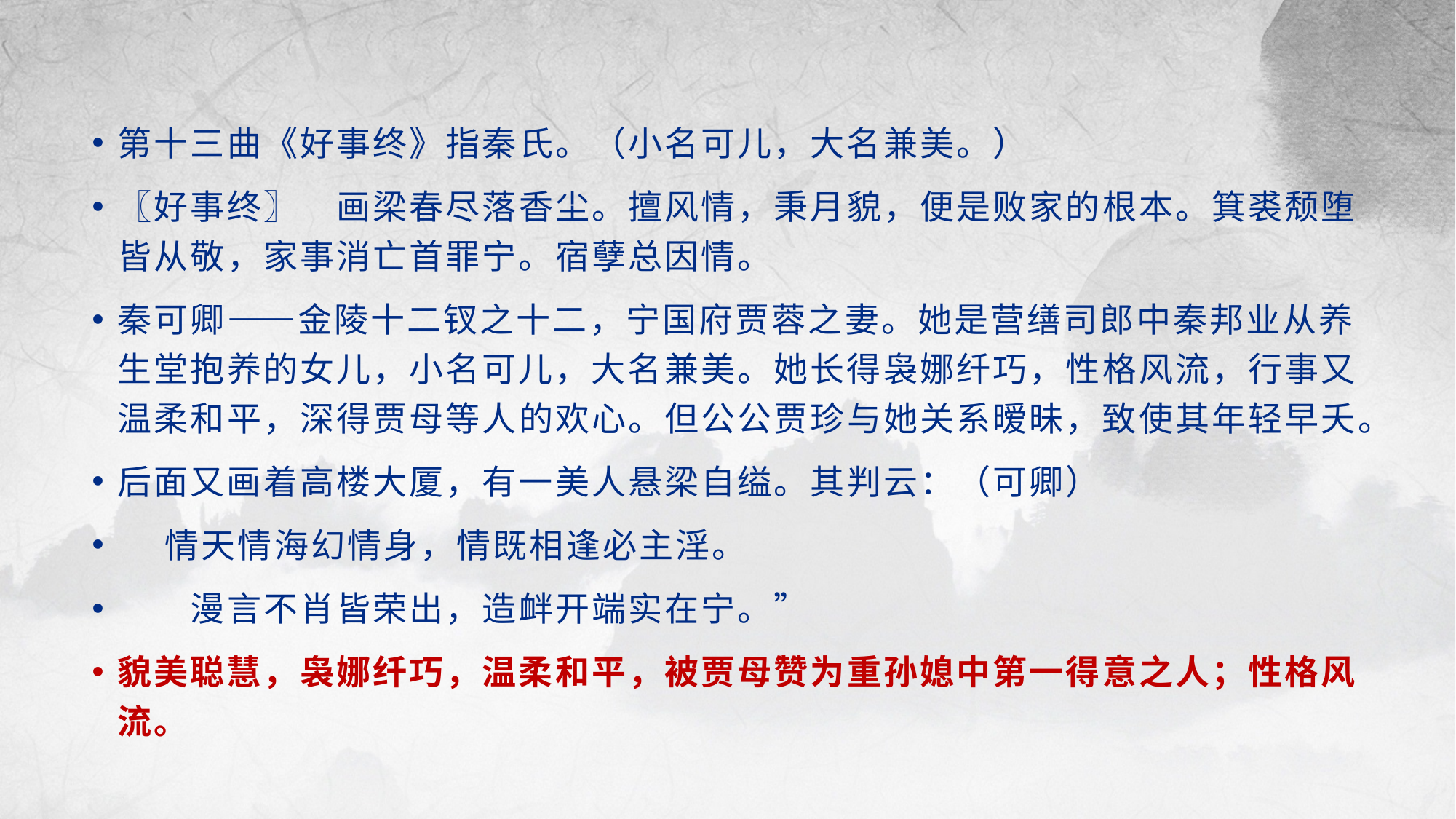

第十三曲《好事终》指秦氏。（小名可儿，大名兼美。）
〖好事终〗　画梁春尽落香尘。擅风情，秉月貌，便是败家的根本。箕裘颓堕皆从敬，家事消亡首罪宁。宿孽总因情。
秦可卿——金陵十二钗之十二，宁国府贾蓉之妻。她是营缮司郎中秦邦业从养生堂抱养的女儿，小名可儿，大名兼美。她长得袅娜纤巧，性格风流，行事又温柔和平，深得贾母等人的欢心。但公公贾珍与她关系暧昧，致使其年轻早夭。
后面又画着高楼大厦，有一美人悬梁自缢。其判云：（可卿）
    情天情海幻情身，情既相逢必主淫。
　　漫言不肖皆荣出，造衅开端实在宁。”
貌美聪慧，袅娜纤巧，温柔和平，被贾母赞为重孙媳中第一得意之人；性格风流。